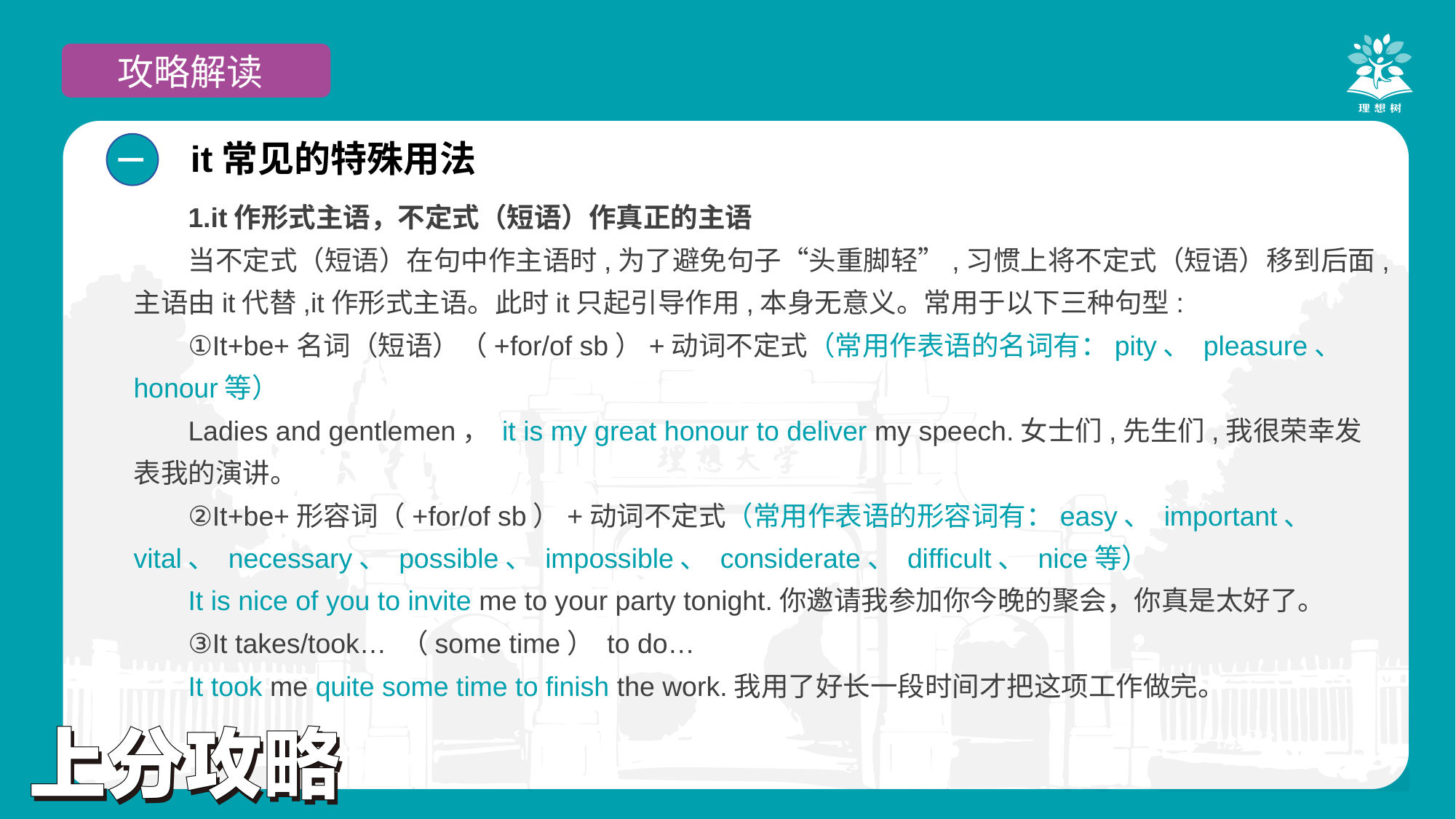

攻略解读
it常见的特殊用法

一
1.it作形式主语，不定式（短语）作真正的主语
当不定式（短语）在句中作主语时,为了避免句子“头重脚轻”,习惯上将不定式（短语）移到后面,主语由it代替,it作形式主语。此时it只起引导作用,本身无意义。常用于以下三种句型:
①It+be+名词（短语）（+for/of sb）+动词不定式（常用作表语的名词有：pity、 pleasure、 honour等）
Ladies and gentlemen， it is my great honour to deliver my speech.女士们,先生们,我很荣幸发表我的演讲。
②It+be+形容词（+for/of sb）+动词不定式（常用作表语的形容词有：easy、 important、 vital、 necessary、 possible、 impossible、 considerate、 difficult、 nice等）
It is nice of you to invite me to your party tonight.你邀请我参加你今晚的聚会，你真是太好了。
③It takes/took… （some time） to do…
It took me quite some time to finish the work.我用了好长一段时间才把这项工作做完。